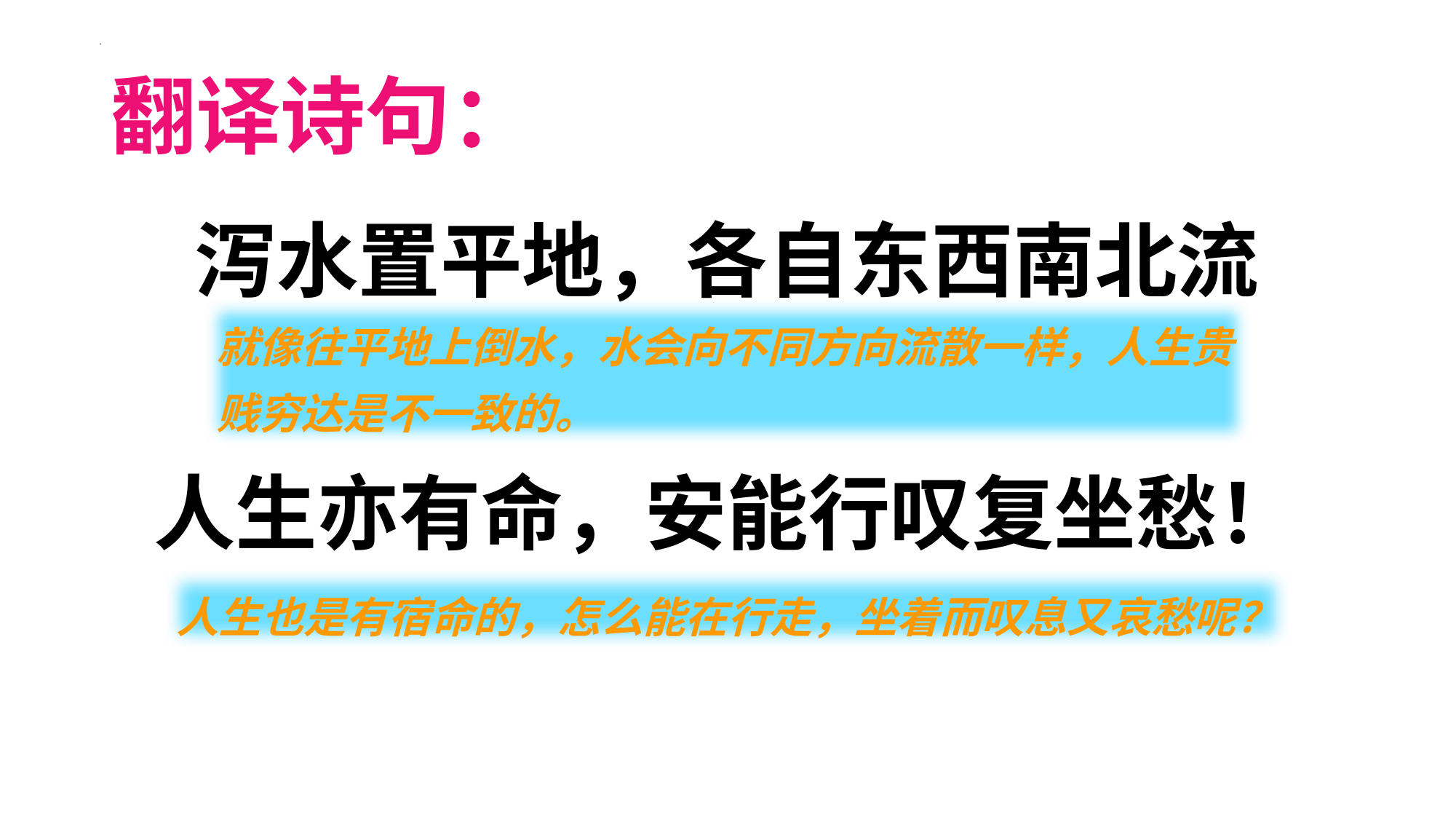

翻译诗句：
泻水置平地，各自东西南北流

人生亦有命，安能行叹复坐愁！

就像往平地上倒水，水会向不同方向流散一样，人生贵贱穷达是不一致的。
人生也是有宿命的，怎么能在行走，坐着而叹息又哀愁呢？